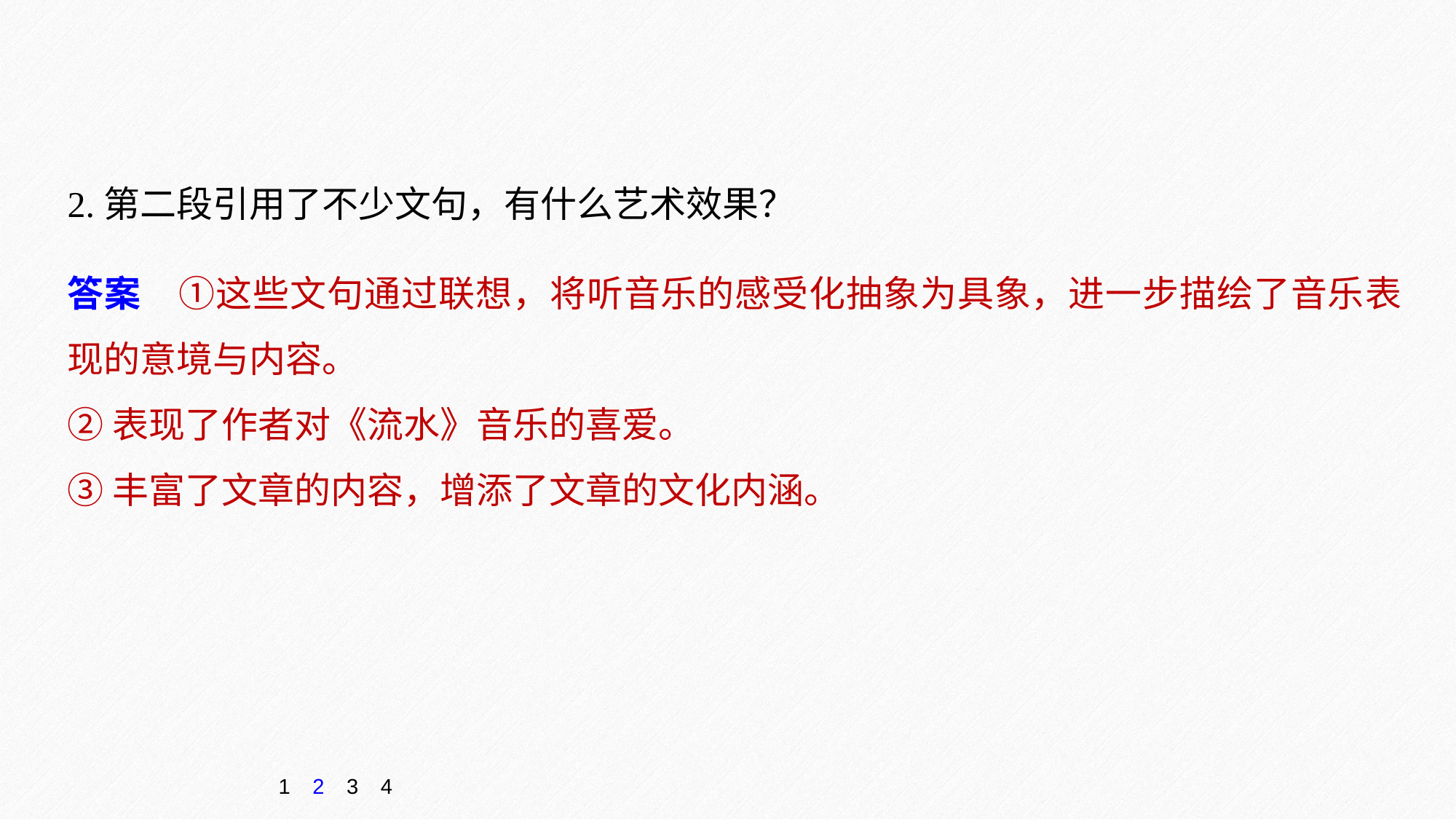

2.第二段引用了不少文句，有什么艺术效果？
答案　①这些文句通过联想，将听音乐的感受化抽象为具象，进一步描绘了音乐表现的意境与内容。
②表现了作者对《流水》音乐的喜爱。
③丰富了文章的内容，增添了文章的文化内涵。
1
2
3
4